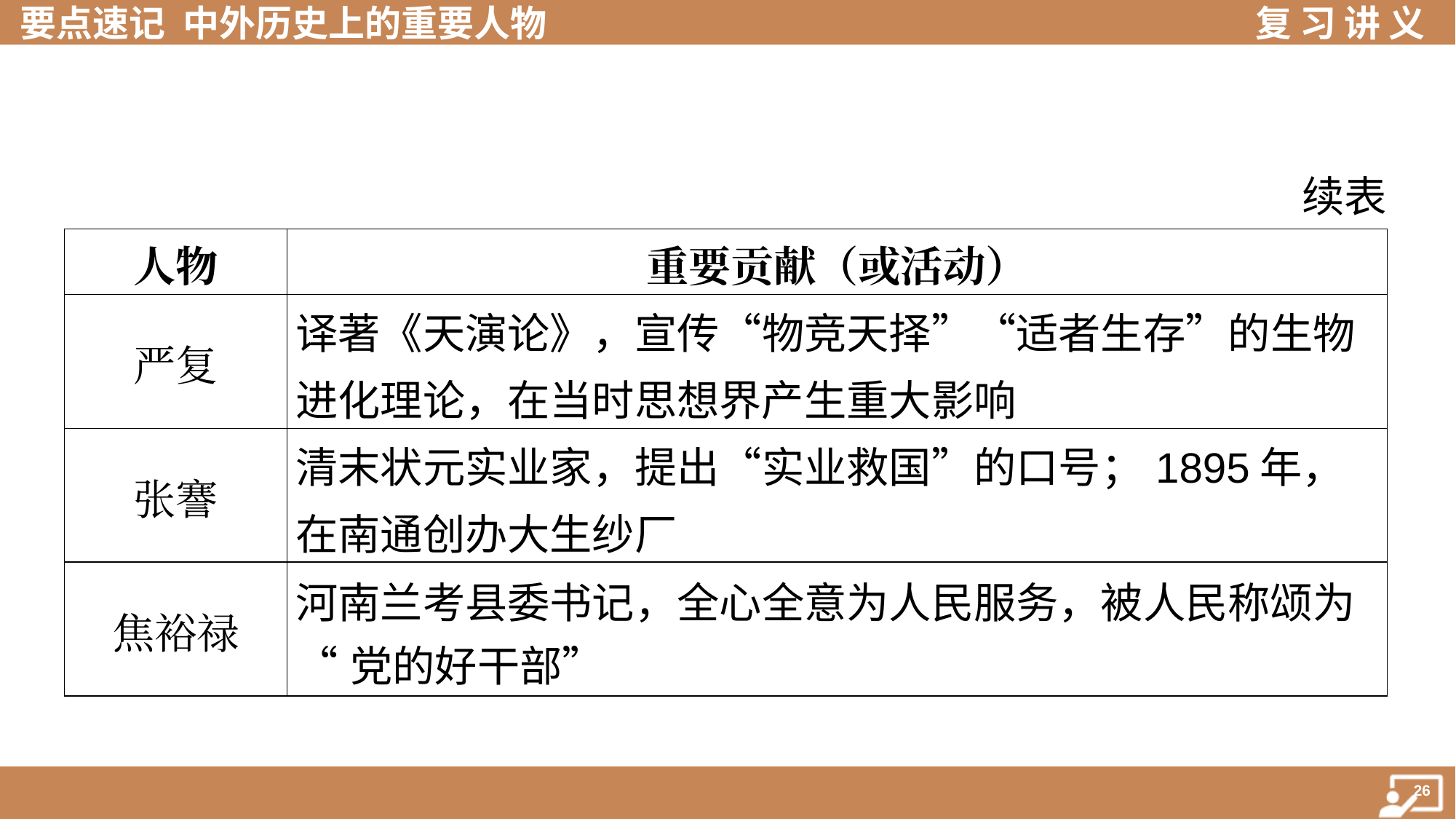

续表
| 人物 | 重要贡献（或活动） |
| --- | --- |
| 严复 | 译著《天演论》，宣传“物竞天择”“适者生存”的生物进化理论，在当时思想界产生重大影响 |
| 张謇 | 清末状元实业家，提出“实业救国”的口号；1895年，在南通创办大生纱厂 |
| 焦裕禄 | 河南兰考县委书记，全心全意为人民服务，被人民称颂为 “党的好干部” |